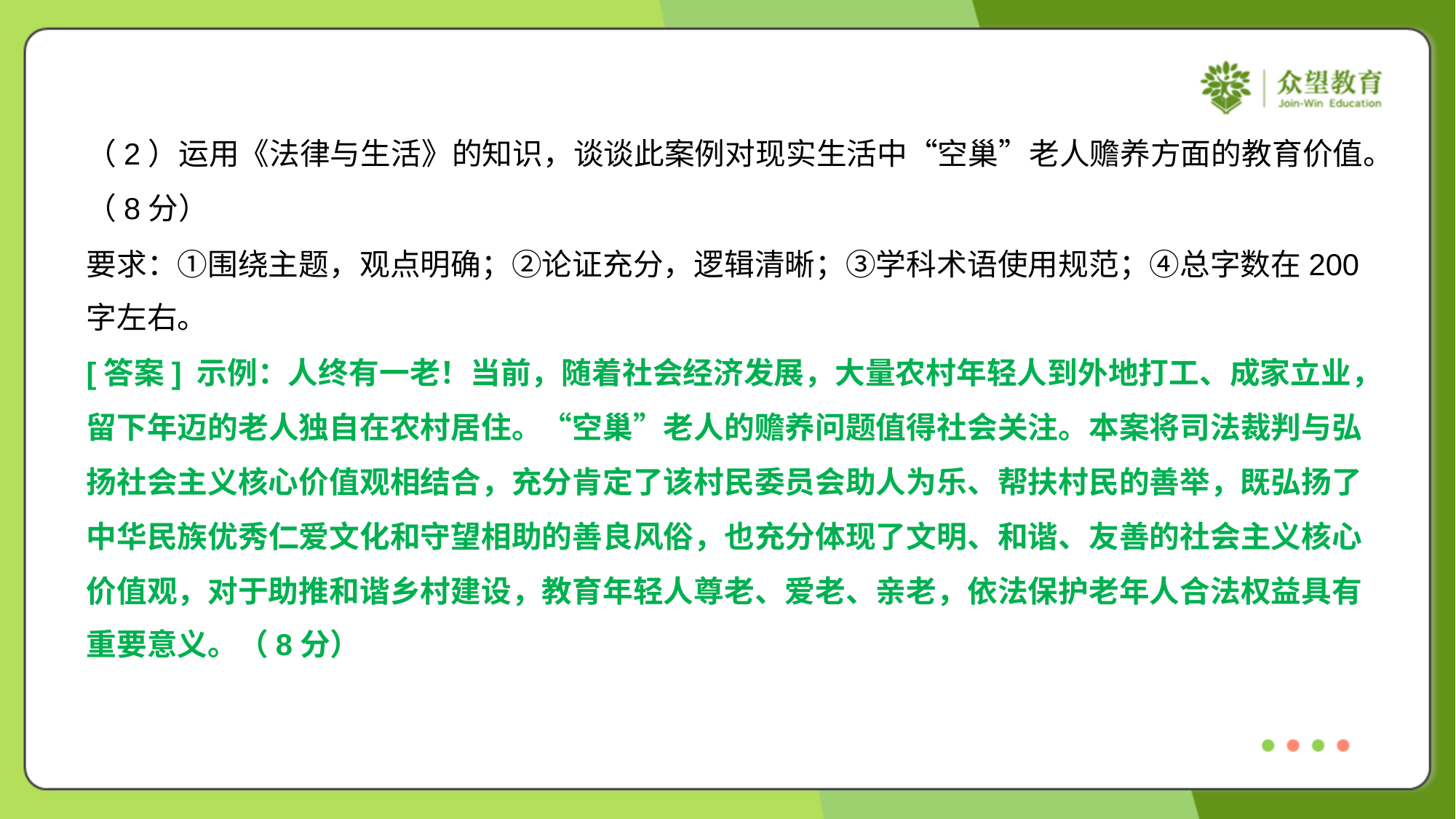

（2）运用《法律与生活》的知识，谈谈此案例对现实生活中“空巢”老人赡养方面的教育价值。
（8分）
要求：①围绕主题，观点明确；②论证充分，逻辑清晰；③学科术语使用规范；④总字数在200
字左右。
[答案] 示例：人终有一老！当前，随着社会经济发展，大量农村年轻人到外地打工、成家立业，
留下年迈的老人独自在农村居住。“空巢”老人的赡养问题值得社会关注。本案将司法裁判与弘
扬社会主义核心价值观相结合，充分肯定了该村民委员会助人为乐、帮扶村民的善举，既弘扬了
中华民族优秀仁爱文化和守望相助的善良风俗，也充分体现了文明、和谐、友善的社会主义核心
价值观，对于助推和谐乡村建设，教育年轻人尊老、爱老、亲老，依法保护老年人合法权益具有
重要意义。（8分）